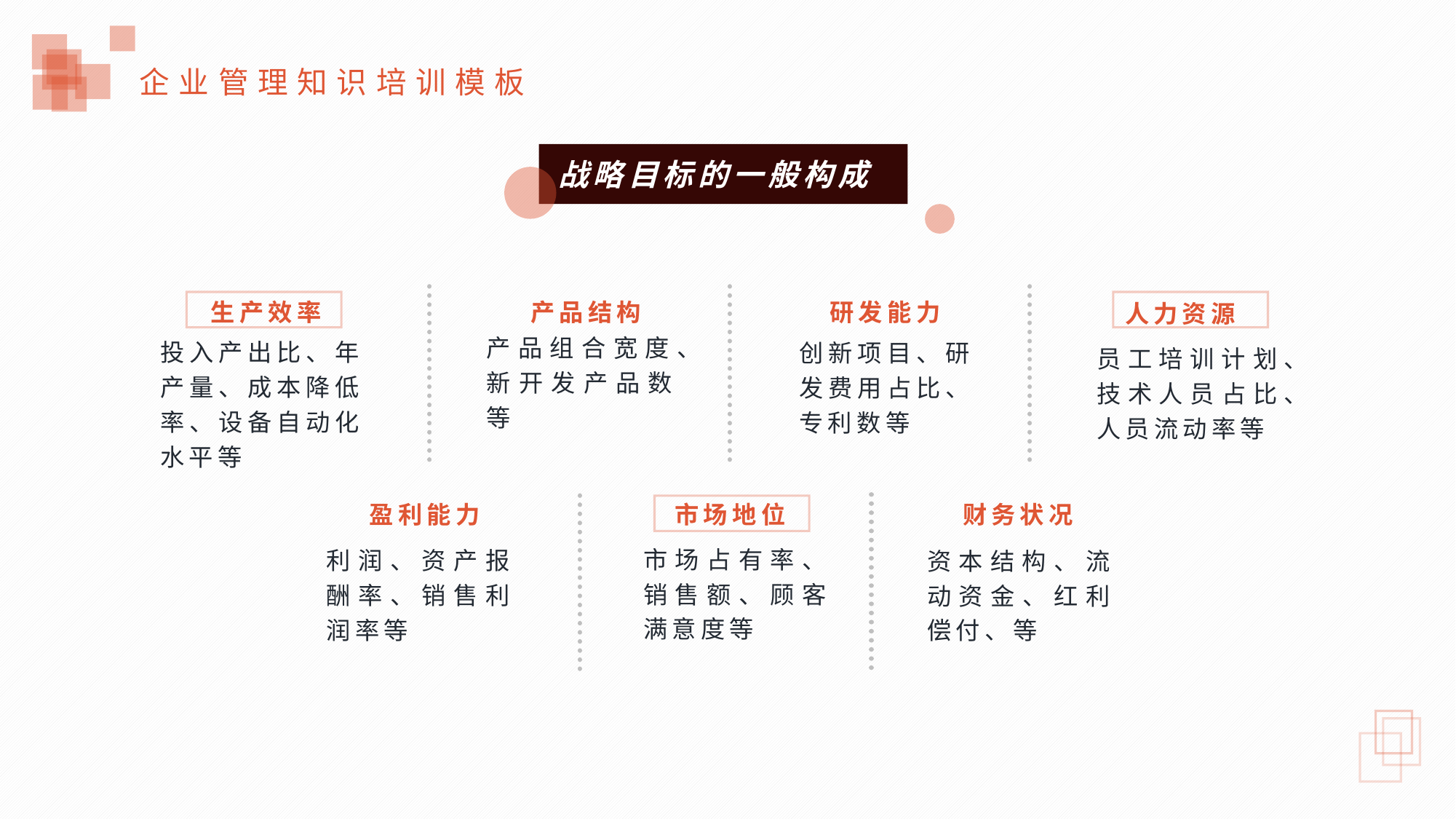

战略目标的一般构成

生产效率
投入产出比、年产量、成本降低率、设备自动化水平等
产品结构
产品组合宽度、新开发产品数等
研发能力
创新项目、研发费用占比、专利数等

人力资源
员工培训计划、技术人员占比、人员流动率等

盈利能力
利润、资产报酬率、销售利润率等
市场地位
市场占有率、销售额、顾客满意度等
财务状况
资本结构、流动资金、红利偿付、等